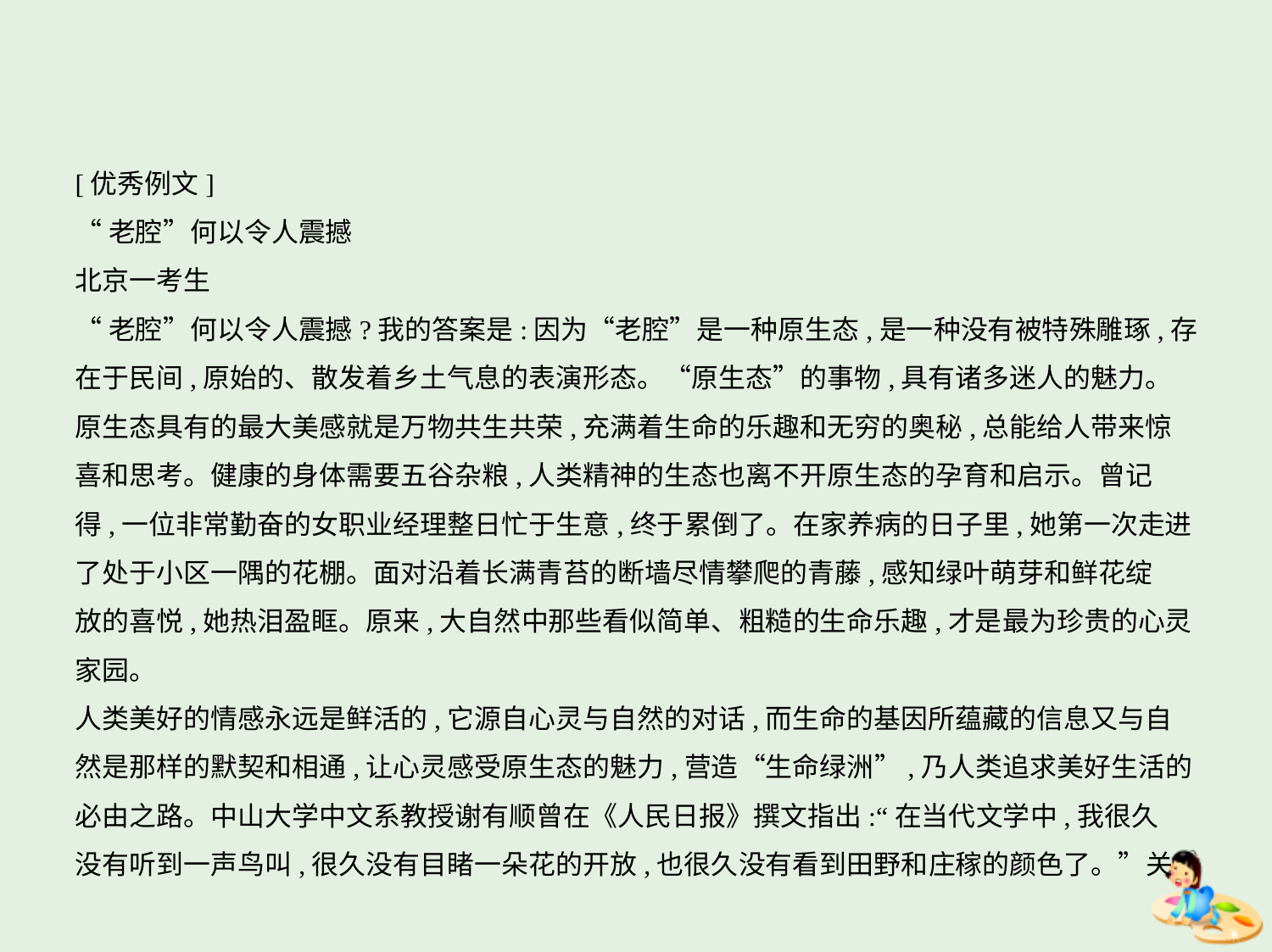

[优秀例文]
“老腔”何以令人震撼
北京一考生
“老腔”何以令人震撼?我的答案是:因为“老腔”是一种原生态,是一种没有被特殊雕琢,存
在于民间,原始的、散发着乡土气息的表演形态。“原生态”的事物,具有诸多迷人的魅力。
原生态具有的最大美感就是万物共生共荣,充满着生命的乐趣和无穷的奥秘,总能给人带来惊
喜和思考。健康的身体需要五谷杂粮,人类精神的生态也离不开原生态的孕育和启示。曾记
得,一位非常勤奋的女职业经理整日忙于生意,终于累倒了。在家养病的日子里,她第一次走进
了处于小区一隅的花棚。面对沿着长满青苔的断墙尽情攀爬的青藤,感知绿叶萌芽和鲜花绽
放的喜悦,她热泪盈眶。原来,大自然中那些看似简单、粗糙的生命乐趣,才是最为珍贵的心灵
家园。
人类美好的情感永远是鲜活的,它源自心灵与自然的对话,而生命的基因所蕴藏的信息又与自
然是那样的默契和相通,让心灵感受原生态的魅力,营造“生命绿洲”,乃人类追求美好生活的
必由之路。中山大学中文系教授谢有顺曾在《人民日报》撰文指出:“在当代文学中,我很久
没有听到一声鸟叫,很久没有目睹一朵花的开放,也很久没有看到田野和庄稼的颜色了。”关